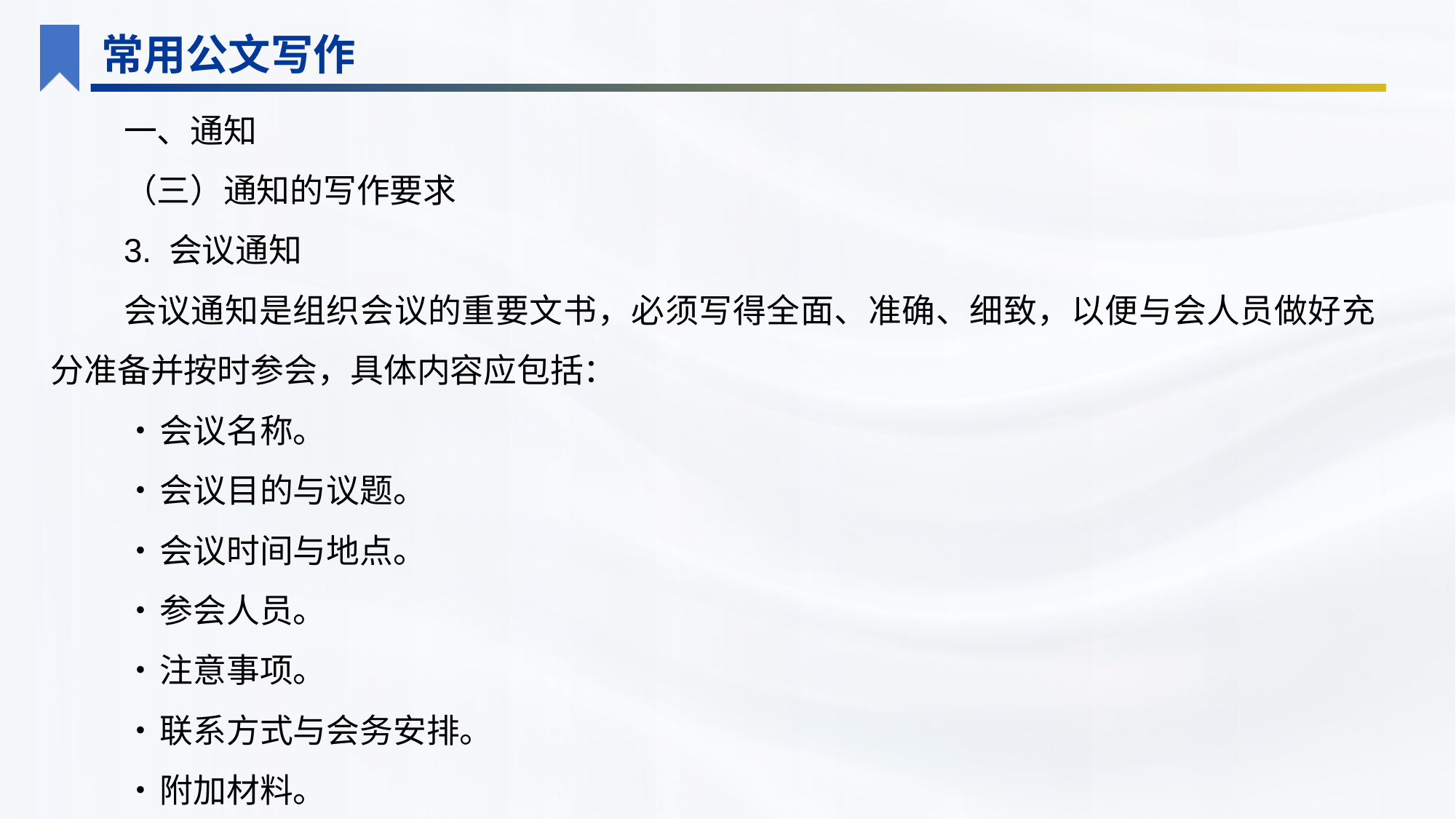

常用公文写作
一、通知
（三）通知的写作要求
3. 会议通知
会议通知是组织会议的重要文书，必须写得全面、准确、细致，以便与会人员做好充分准备并按时参会，具体内容应包括：
•	会议名称。
•	会议目的与议题。
•	会议时间与地点。
•	参会人员。
•	注意事项。
•	联系方式与会务安排。
•	附加材料。